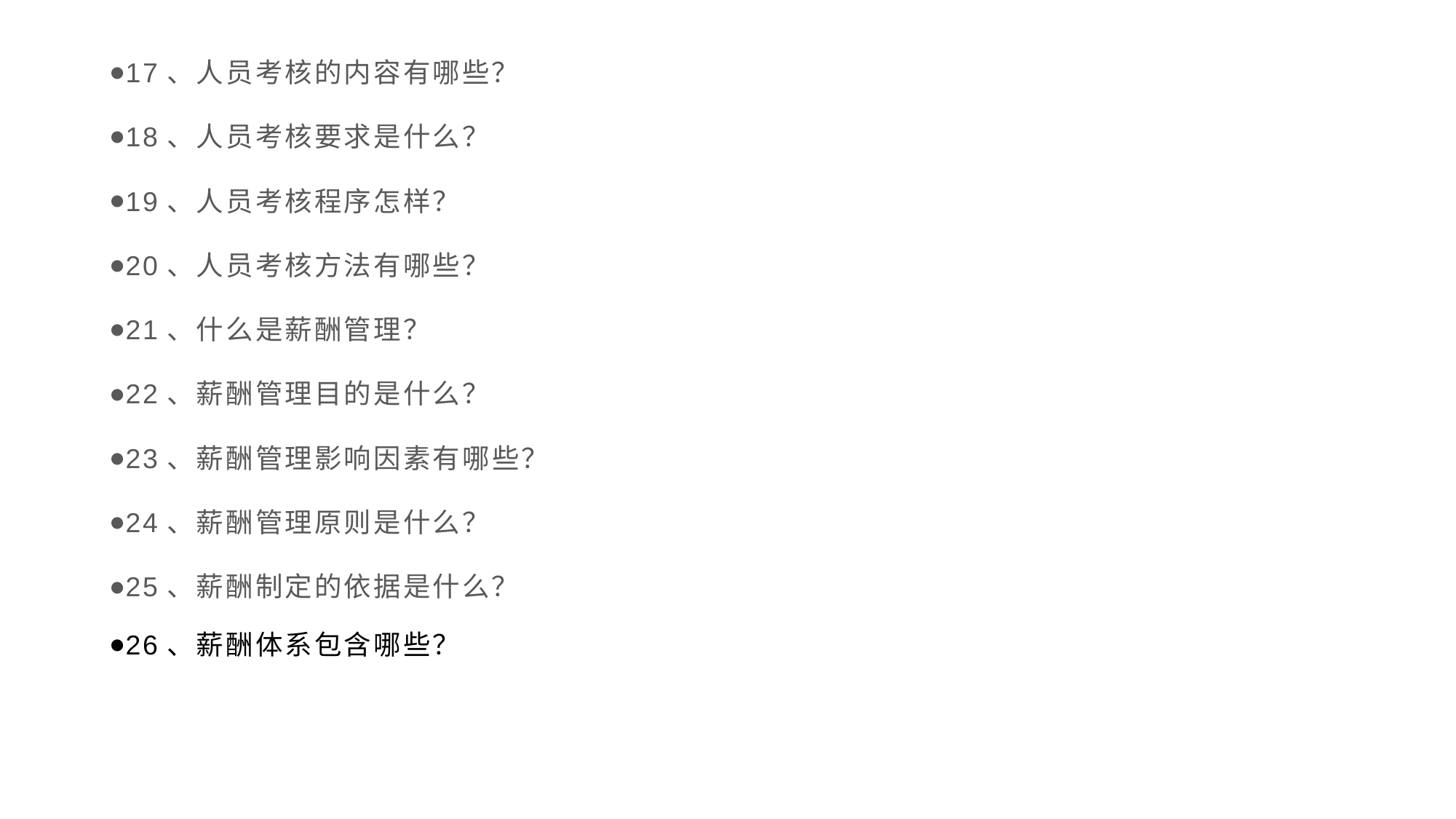

17、人员考核的内容有哪些？
18、人员考核要求是什么？
19、人员考核程序怎样？
20、人员考核方法有哪些？
21、什么是薪酬管理？
22、薪酬管理目的是什么？
23、薪酬管理影响因素有哪些？
24、薪酬管理原则是什么？
25、薪酬制定的依据是什么？
26、薪酬体系包含哪些？
28